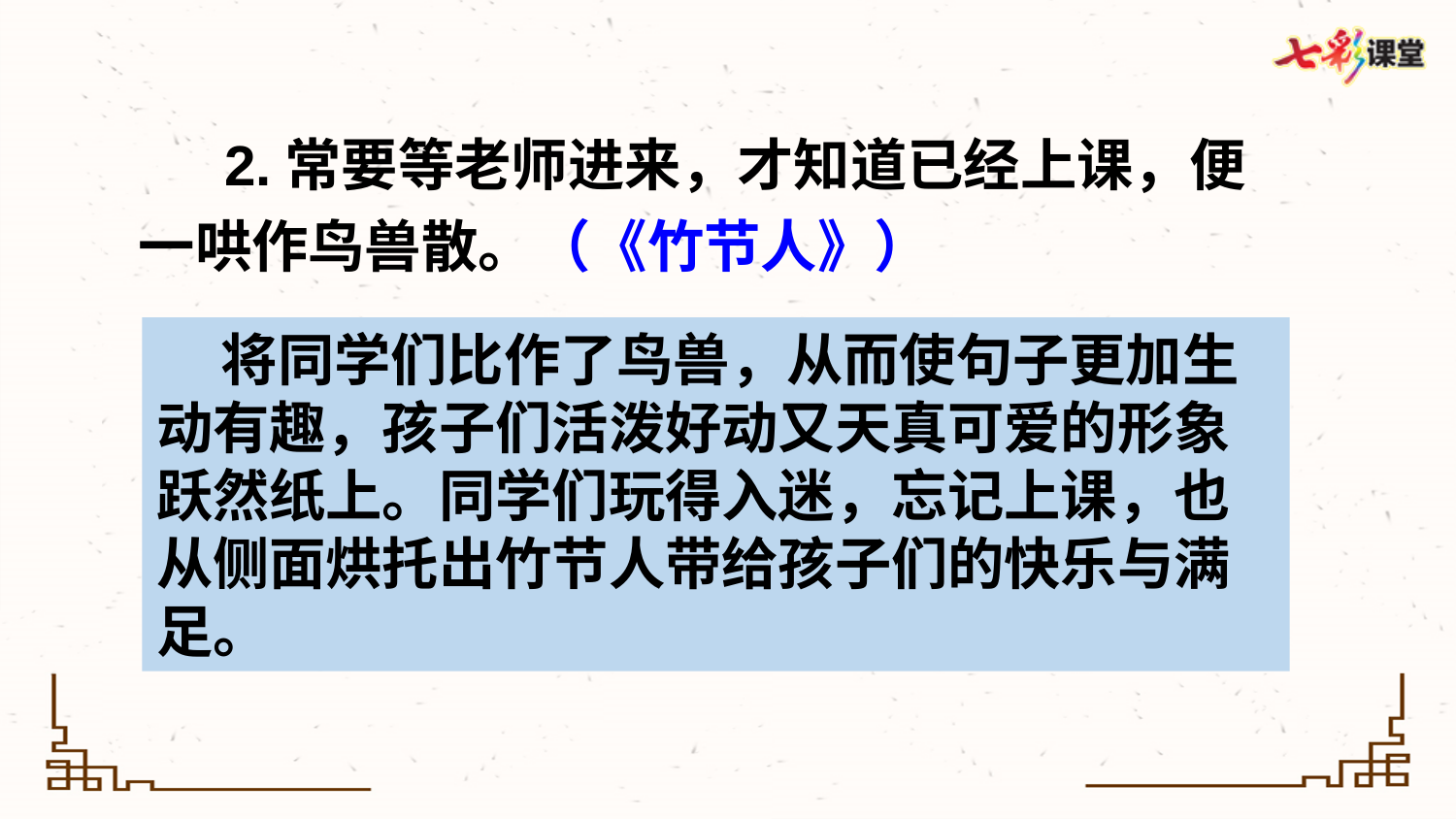

2.常要等老师进来，才知道已经上课，便一哄作鸟兽散。（《竹节人》）
    将同学们比作了鸟兽，从而使句子更加生动有趣，孩子们活泼好动又天真可爱的形象跃然纸上。同学们玩得入迷，忘记上课，也从侧面烘托出竹节人带给孩子们的快乐与满足。